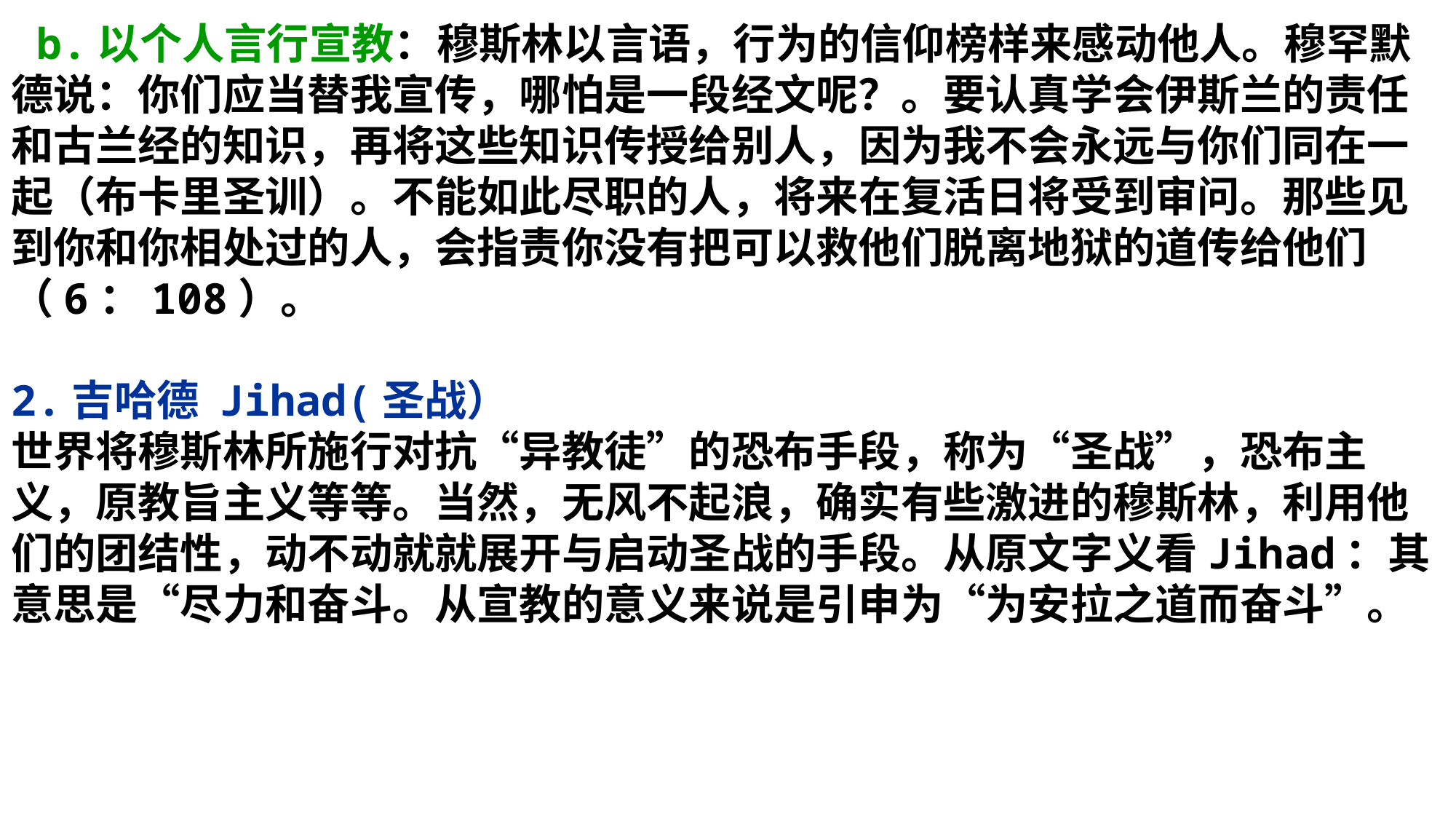

b.以个人言行宣教：穆斯林以言语，行为的信仰榜样来感动他人。穆罕默德说：你们应当替我宣传，哪怕是一段经文呢？。要认真学会伊斯兰的责任和古兰经的知识，再将这些知识传授给别人，因为我不会永远与你们同在一起（布卡里圣训）。不能如此尽职的人，将来在复活日将受到审问。那些见到你和你相处过的人，会指责你没有把可以救他们脱离地狱的道传给他们（6：108）。

2.吉哈德 Jihad(圣战）
世界将穆斯林所施行对抗“异教徒”的恐布手段，称为“圣战”，恐布主义，原教旨主义等等。当然，无风不起浪，确实有些激进的穆斯林，利用他们的团结性，动不动就就展开与启动圣战的手段。从原文字义看Jihad：其意思是“尽力和奋斗。从宣教的意义来说是引申为“为安拉之道而奋斗”。